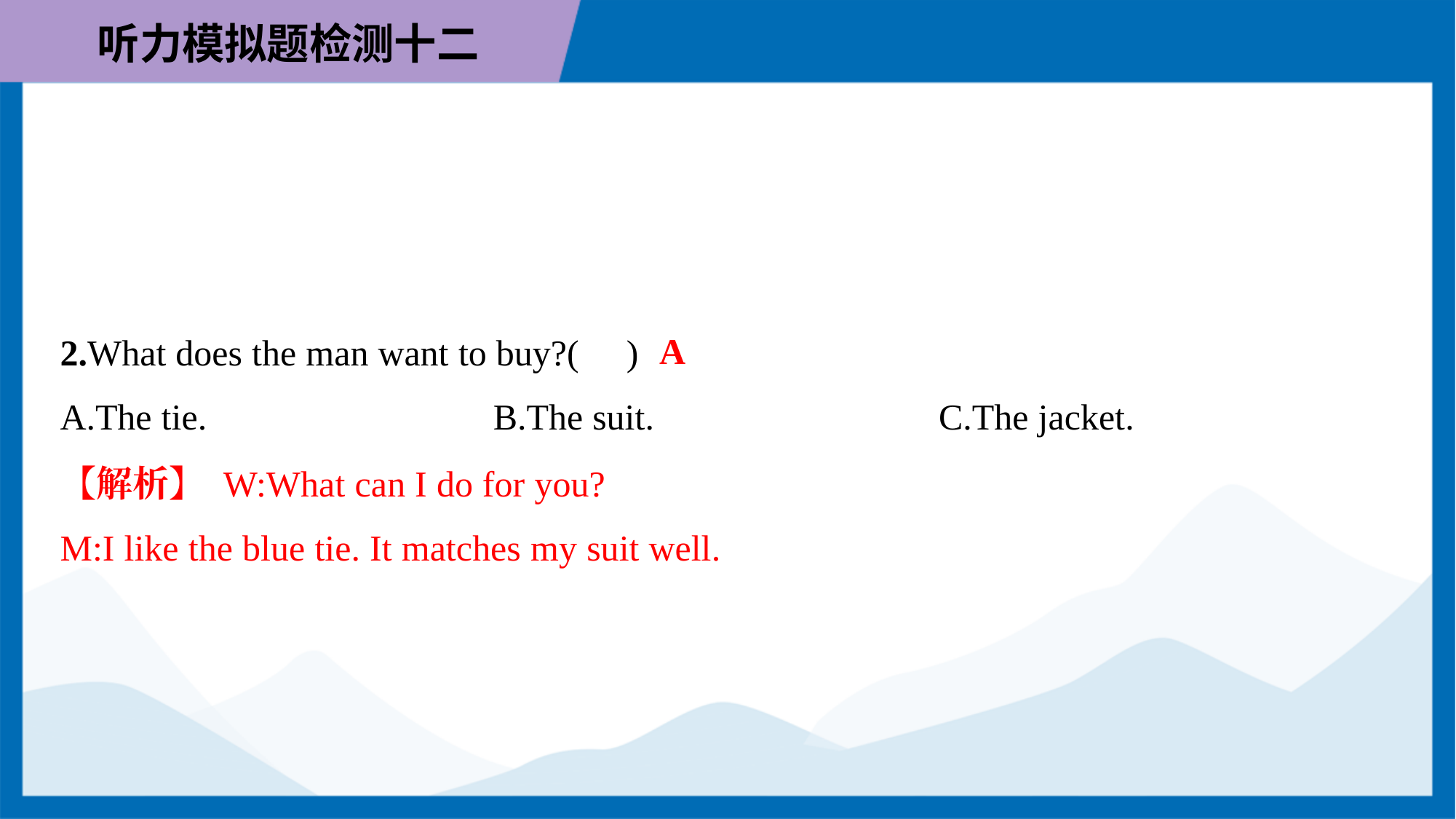

A
2.What does the man want to buy?(     )
A.The tie.	B.The suit.	C.The jacket.
【解析】 W:What can I do for you?
M:I like the blue tie. It matches my suit well.